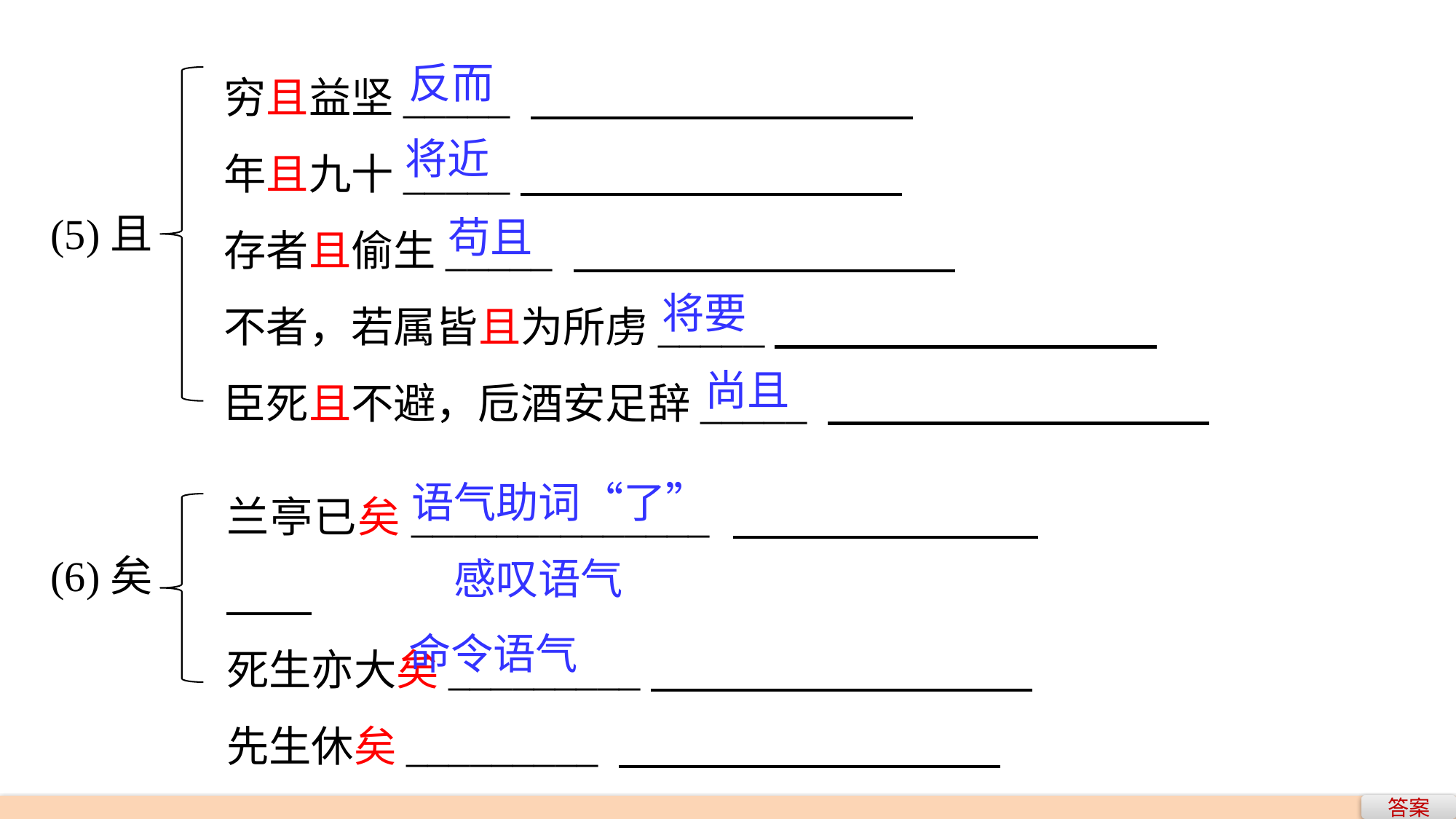

穷且益坚_____
年且九十_____
存者且偷生_____
不者，若属皆且为所虏_____
臣死且不避，卮酒安足辞_____
反而

将近
(5)且
苟且
将要
尚且
兰亭已矣______________
死生亦大矣_________
先生休矣_________
语气助词“了”

(6)矣
感叹语气
命令语气
答案